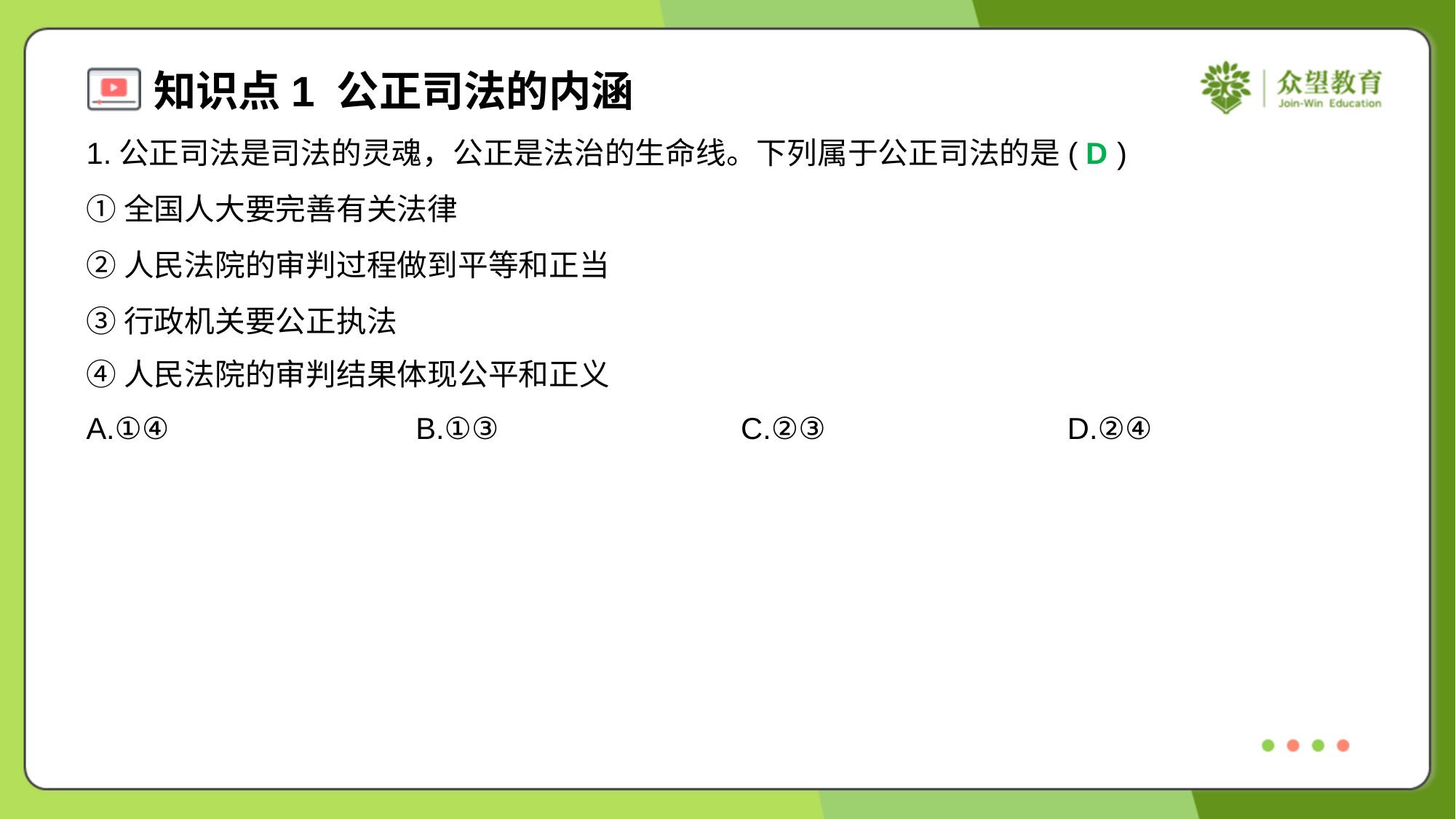

1.公正司法是司法的灵魂，公正是法治的生命线。下列属于公正司法的是(     )
D
①全国人大要完善有关法律
②人民法院的审判过程做到平等和正当
③行政机关要公正执法
④人民法院的审判结果体现公平和正义
A.①④	B.①③	C.②③	D.②④